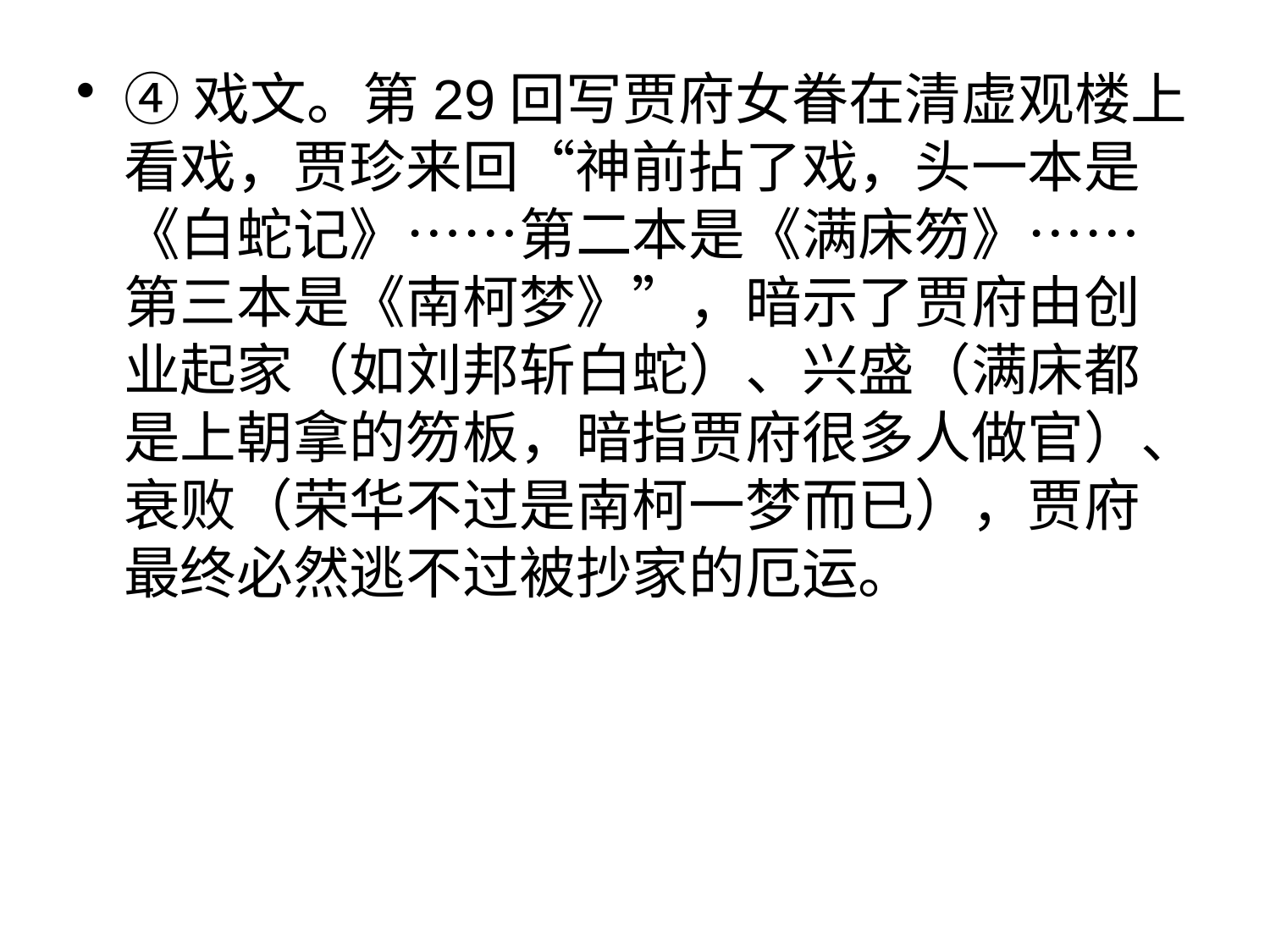

#
④戏文。第29回写贾府女眷在清虚观楼上看戏，贾珍来回“神前拈了戏，头一本是《白蛇记》……第二本是《满床笏》……第三本是《南柯梦》”，暗示了贾府由创业起家（如刘邦斩白蛇）、兴盛（满床都是上朝拿的笏板，暗指贾府很多人做官）、衰败（荣华不过是南柯一梦而已），贾府最终必然逃不过被抄家的厄运。